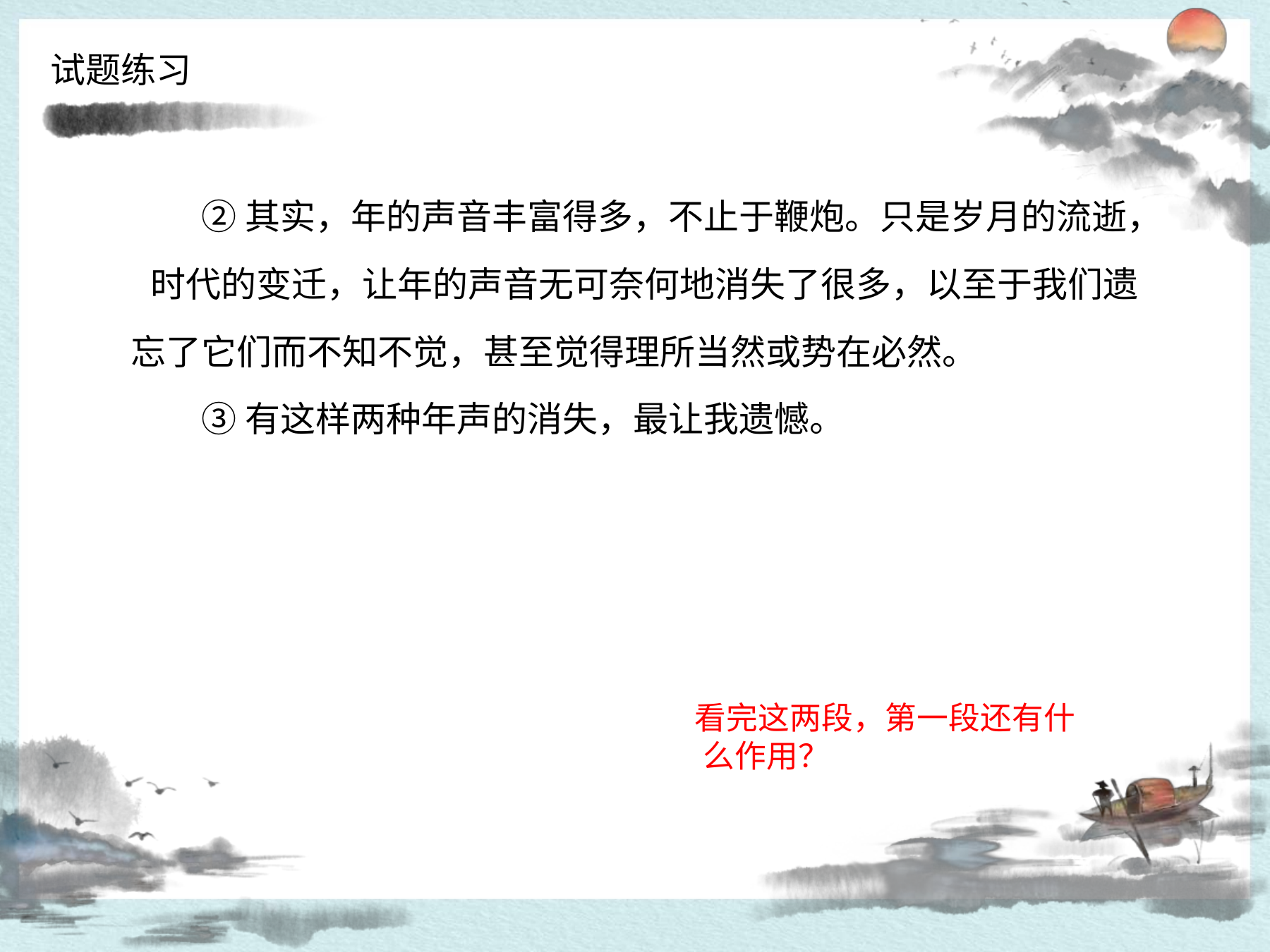

试题练习

# ②其实，年的声音丰富得多，不止于鞭炮。只是岁月的流逝，  时代的变迁，让年的声音无可奈何地消失了很多，以至于我们遗  忘了它们而不知不觉，甚至觉得理所当然或势在必然。
③有这样两种年声的消失，最让我遗憾。
看完这两段，第一段还有什  么作用？